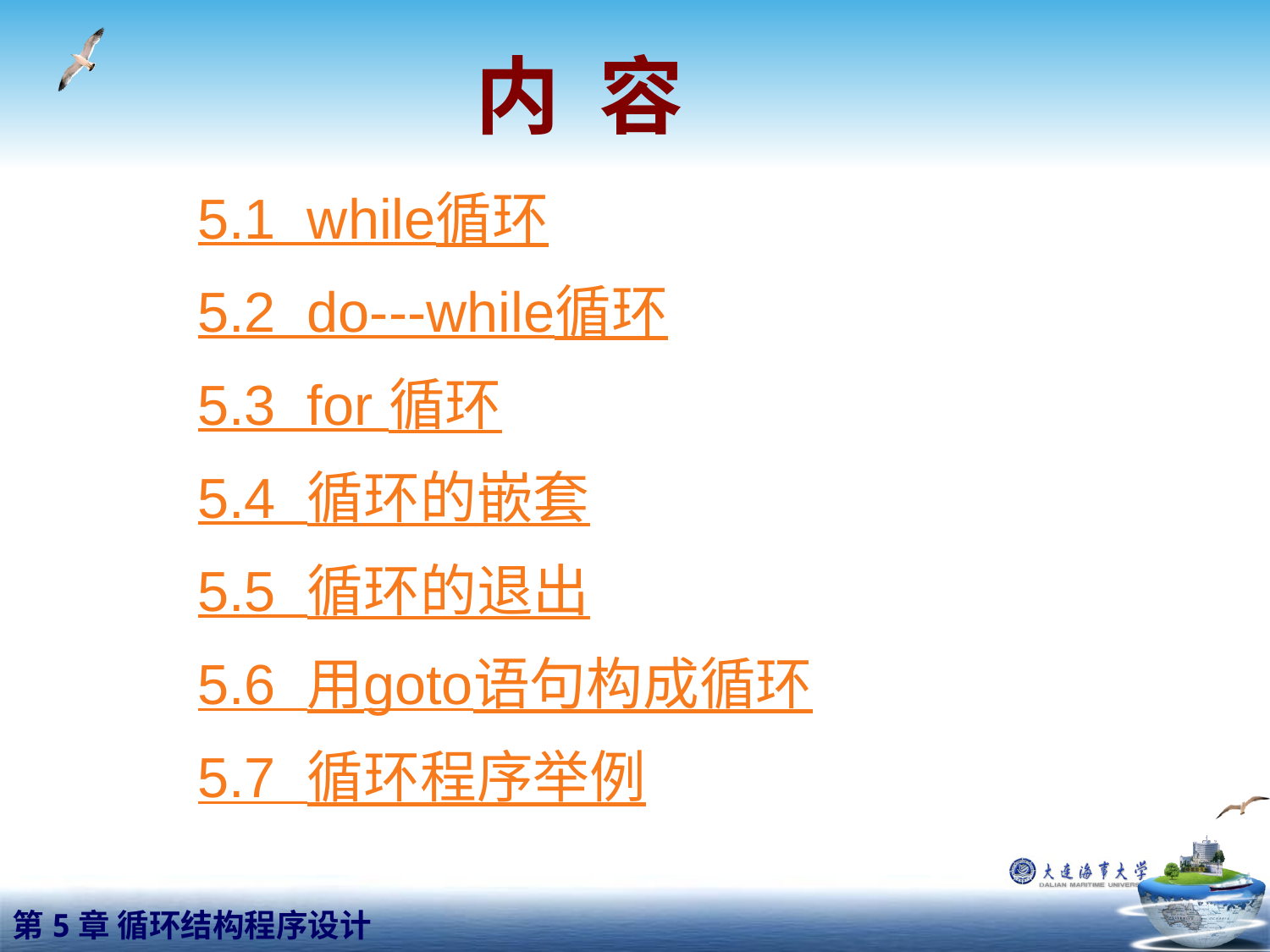

# 内  容
5.1  while循环
5.2  do---while循环
5.3  for 循环
5.4  循环的嵌套
5.5  循环的退出
5.6  用goto语句构成循环
5.7  循环程序举例